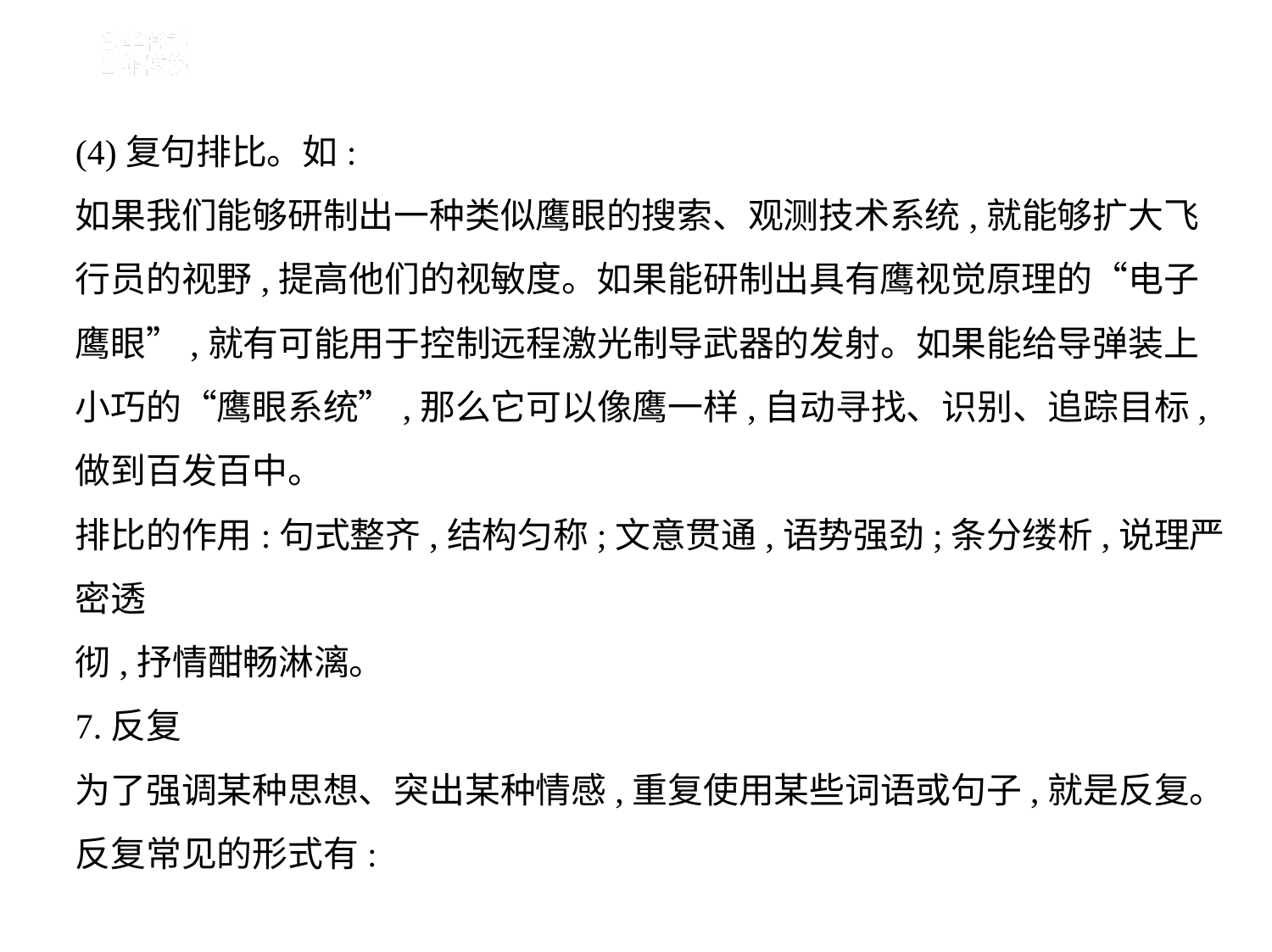

(4)复句排比。如:
如果我们能够研制出一种类似鹰眼的搜索、观测技术系统,就能够扩大飞
行员的视野,提高他们的视敏度。如果能研制出具有鹰视觉原理的“电子
鹰眼”,就有可能用于控制远程激光制导武器的发射。如果能给导弹装上
小巧的“鹰眼系统”,那么它可以像鹰一样,自动寻找、识别、追踪目标,
做到百发百中。
排比的作用:句式整齐,结构匀称;文意贯通,语势强劲;条分缕析,说理严密透
彻,抒情酣畅淋漓。
7.反复
为了强调某种思想、突出某种情感,重复使用某些词语或句子,就是反复。
反复常见的形式有: